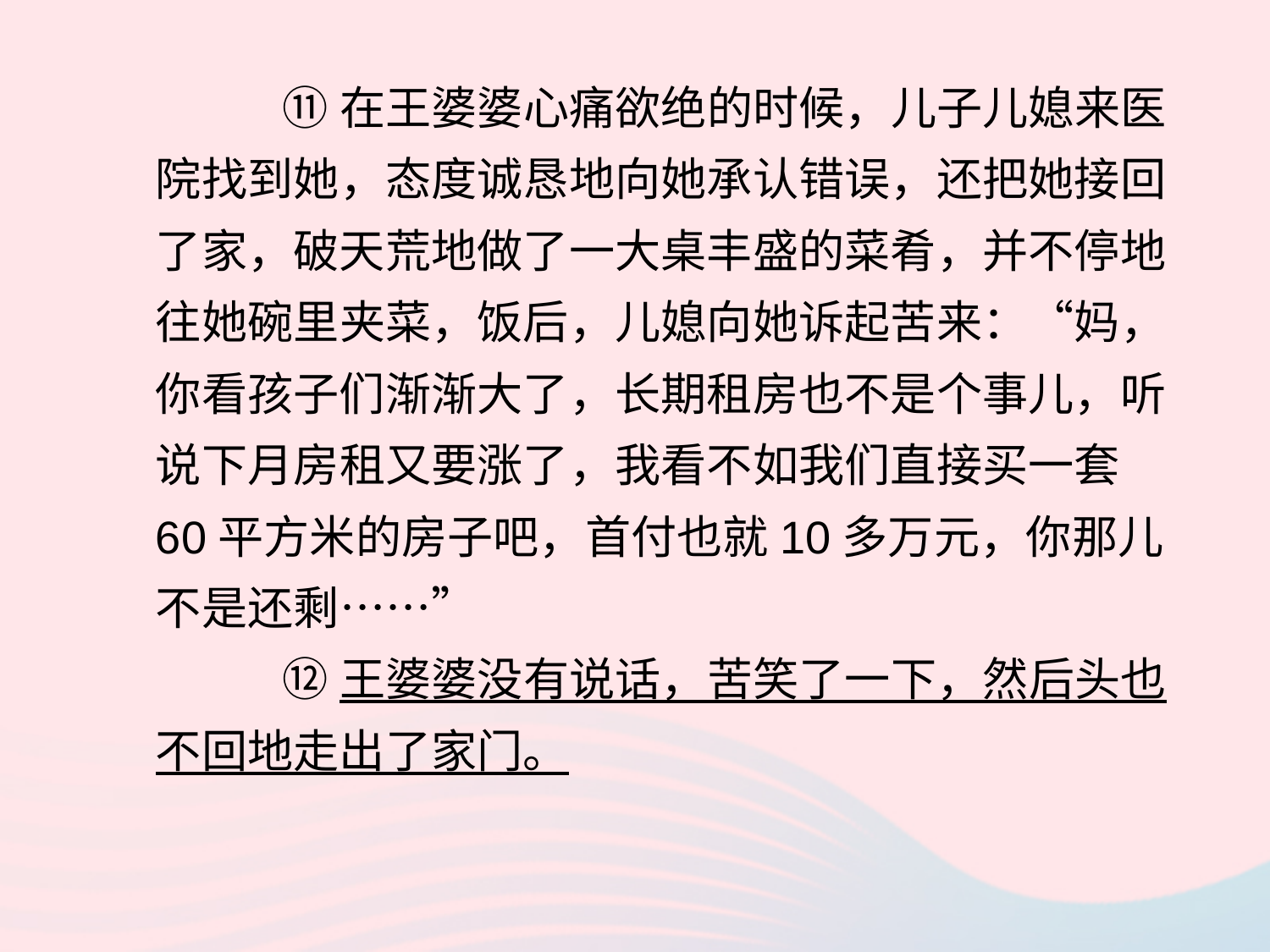

⑪在王婆婆心痛欲绝的时候，儿子儿媳来医院找到她，态度诚恳地向她承认错误，还把她接回了家，破天荒地做了一大桌丰盛的菜肴，并不停地往她碗里夹菜，饭后，儿媳向她诉起苦来：“妈，你看孩子们渐渐大了，长期租房也不是个事儿，听说下月房租又要涨了，我看不如我们直接买一套60平方米的房子吧，首付也就10多万元，你那儿不是还剩……”
	⑫王婆婆没有说话，苦笑了一下，然后头也不回地走出了家门。